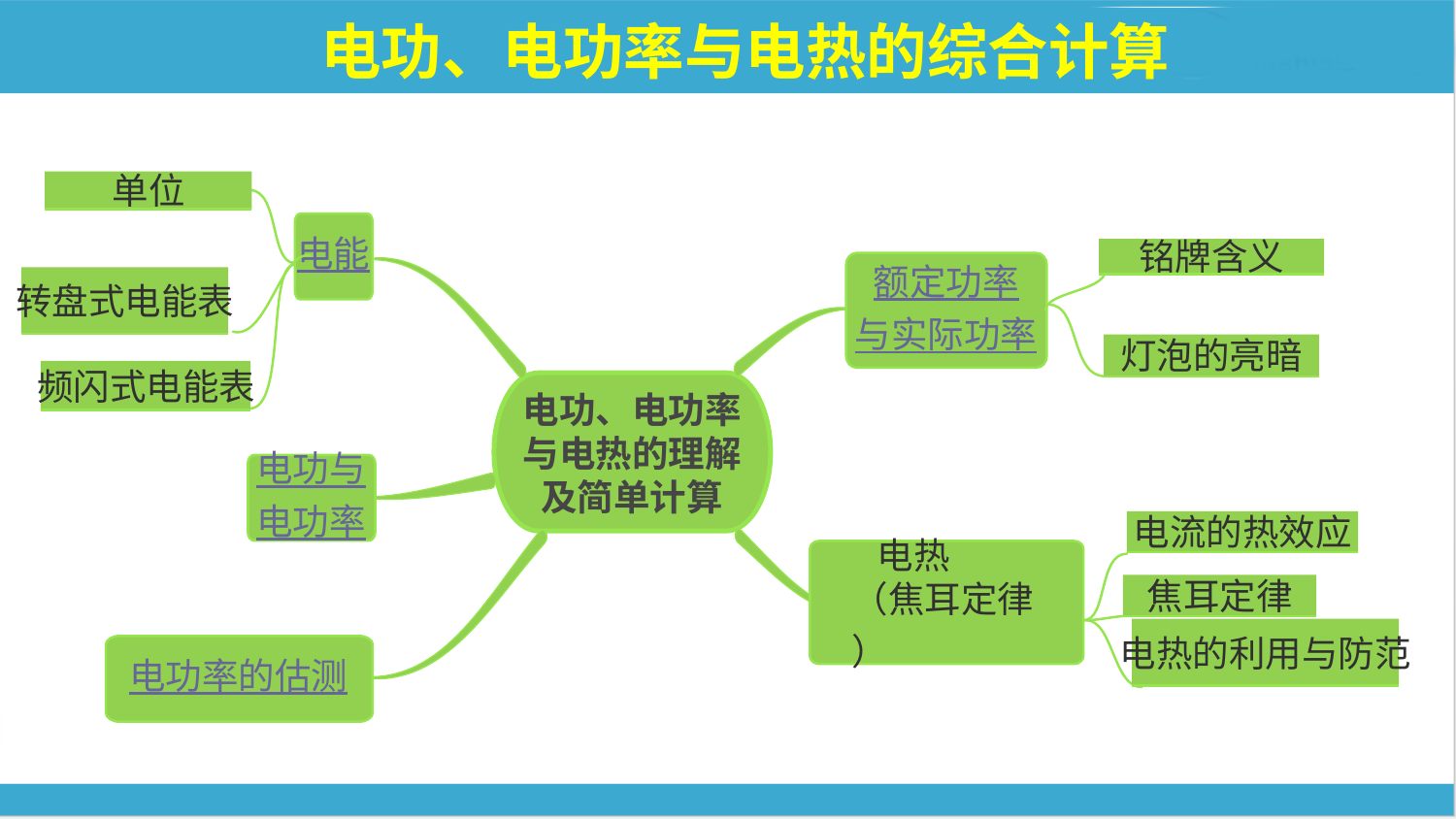

电功、电功率与电热的综合计算
单位

电能

铭牌含义

额定功率
与实际功率

转盘式电能表

灯泡的亮暗

频闪式电能表
电功、电功率
与电热的理解
及简单计算
电功与
电功率

电流的热效应

  电热
（焦耳定律）

电功率的估测
焦耳定律

电热的利用与防范